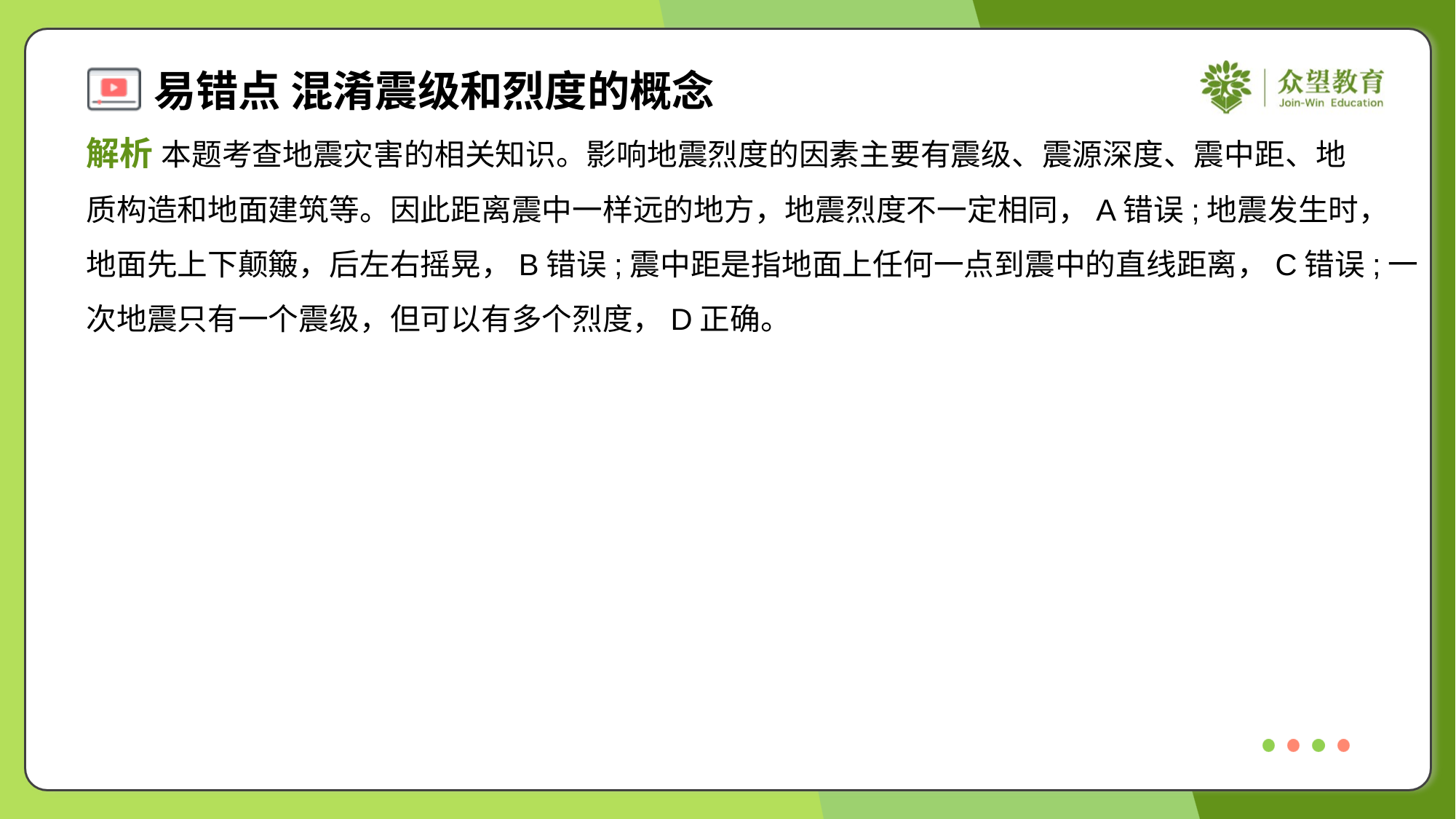

解析 本题考查地震灾害的相关知识。影响地震烈度的因素主要有震级、震源深度、震中距、地
质构造和地面建筑等。因此距离震中一样远的地方，地震烈度不一定相同，A错误;地震发生时，
地面先上下颠簸，后左右摇晃，B错误;震中距是指地面上任何一点到震中的直线距离，C错误;一
次地震只有一个震级，但可以有多个烈度，D正确。